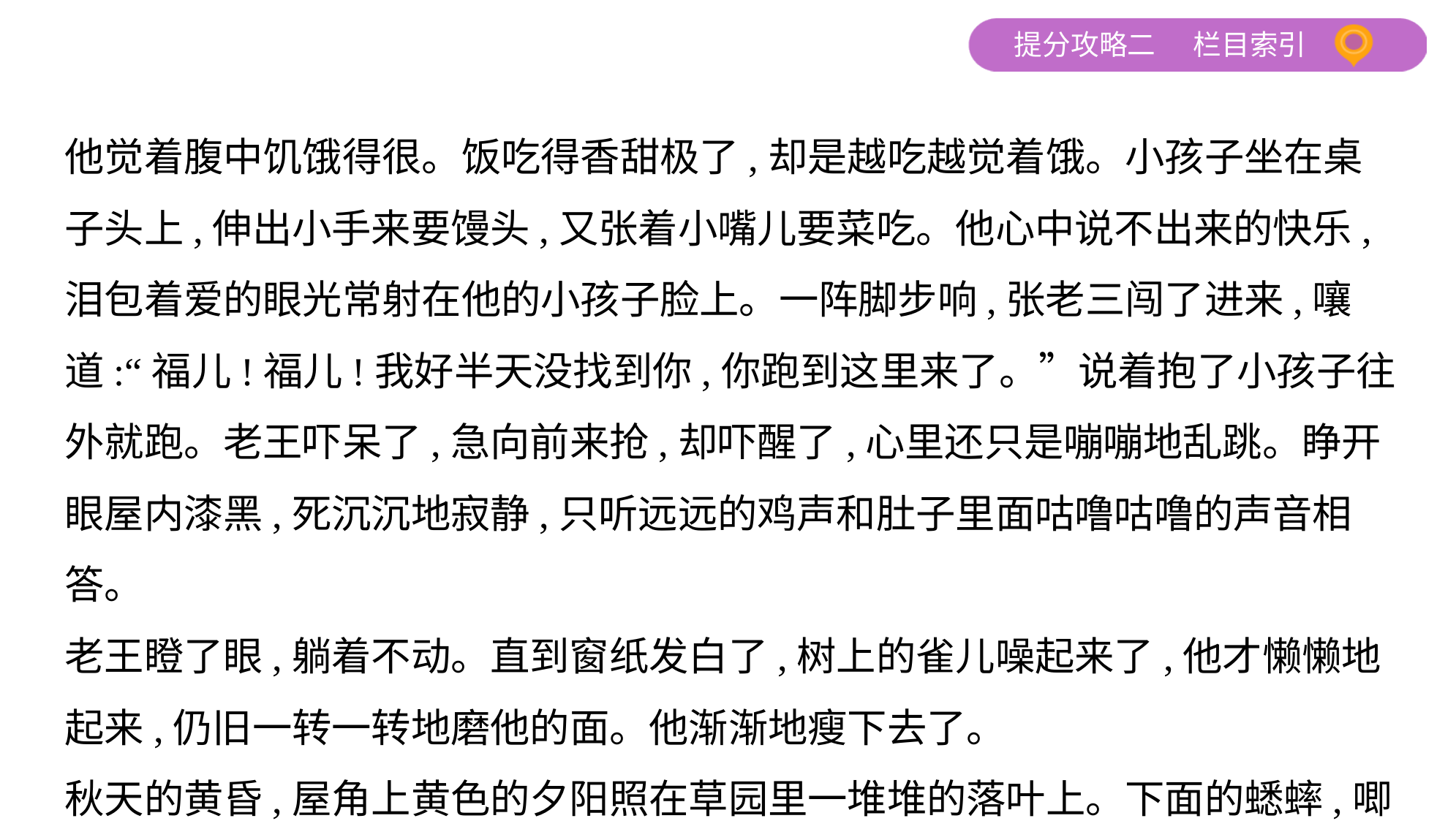

他觉着腹中饥饿得很。饭吃得香甜极了,却是越吃越觉着饿。小孩子坐在桌子头上,伸出小手来要馒头,又张着小嘴儿要菜吃。他心中说不出来的快乐,泪包着爱的眼光常射在他的小孩子脸上。一阵脚步响,张老三闯了进来,嚷道:“福儿!福儿!我好半天没找到你,你跑到这里来了。”说着抱了小孩子往外就跑。老王吓呆了,急向前来抢,却吓醒了,心里还只是嘣嘣地乱跳。睁开眼屋内漆黑,死沉沉地寂静,只听远远的鸡声和肚子里面咕噜咕噜的声音相答。
老王瞪了眼,躺着不动。直到窗纸发白了,树上的雀儿噪起来了,他才懒懒地起来,仍旧一转一转地磨他的面。他渐渐地瘦下去了。
秋天的黄昏,屋角上黄色的夕阳照在草园里一堆堆的落叶上。下面的蟋蟀,唧